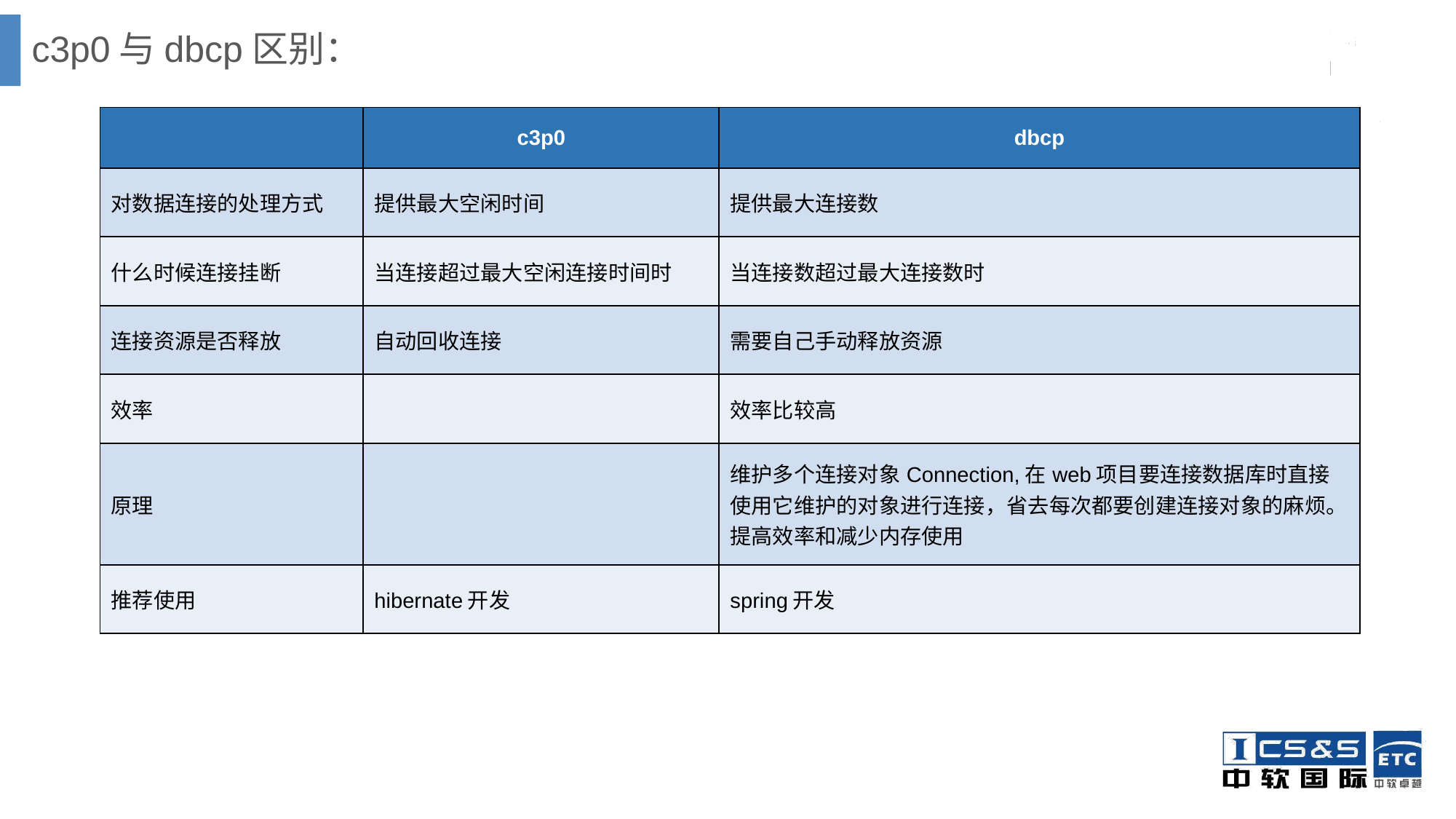

# c3p0与dbcp区别：
|  | c3p0 | dbcp |
| --- | --- | --- |
| 对数据连接的处理方式 | 提供最大空闲时间 | 提供最大连接数 |
| 什么时候连接挂断 | 当连接超过最大空闲连接时间时 | 当连接数超过最大连接数时 |
| 连接资源是否释放 | 自动回收连接 | 需要自己手动释放资源 |
| 效率 |  | 效率比较高 |
| 原理 |  | 维护多个连接对象Connection,在web项目要连接数据库时直接使用它维护的对象进行连接，省去每次都要创建连接对象的麻烦。提高效率和减少内存使用 |
| 推荐使用 | hibernate开发 | spring开发 |